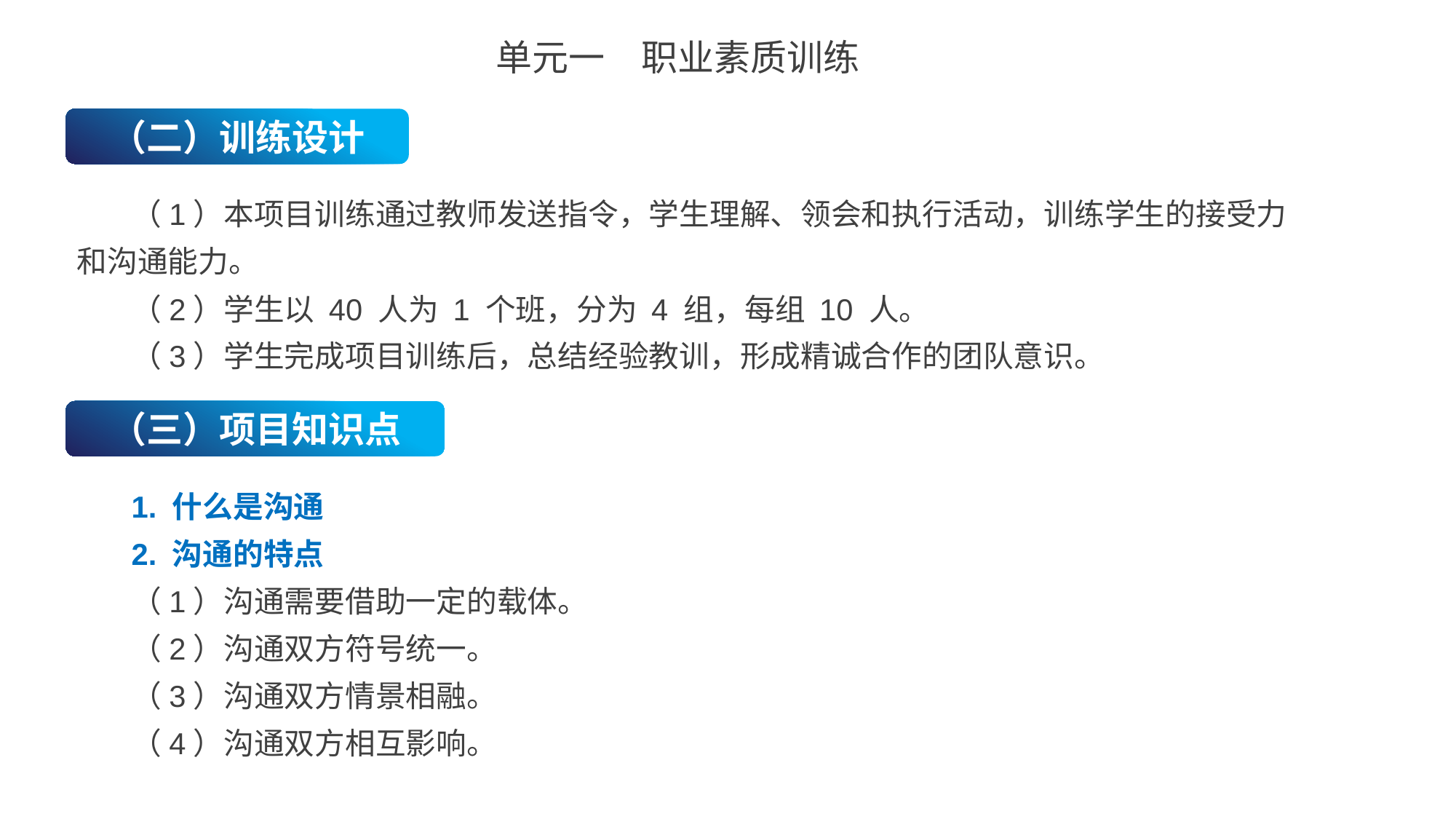

单元一　职业素质训练
（二）训练设计
（1）本项目训练通过教师发送指令，学生理解、领会和执行活动，训练学生的接受力和沟通能力。
（2）学生以 40 人为 1 个班，分为 4 组，每组 10 人。
（3）学生完成项目训练后，总结经验教训，形成精诚合作的团队意识。
（三）项目知识点
1. 什么是沟通
2. 沟通的特点
（1）沟通需要借助一定的载体。
（2）沟通双方符号统一。
（3）沟通双方情景相融。
（4）沟通双方相互影响。